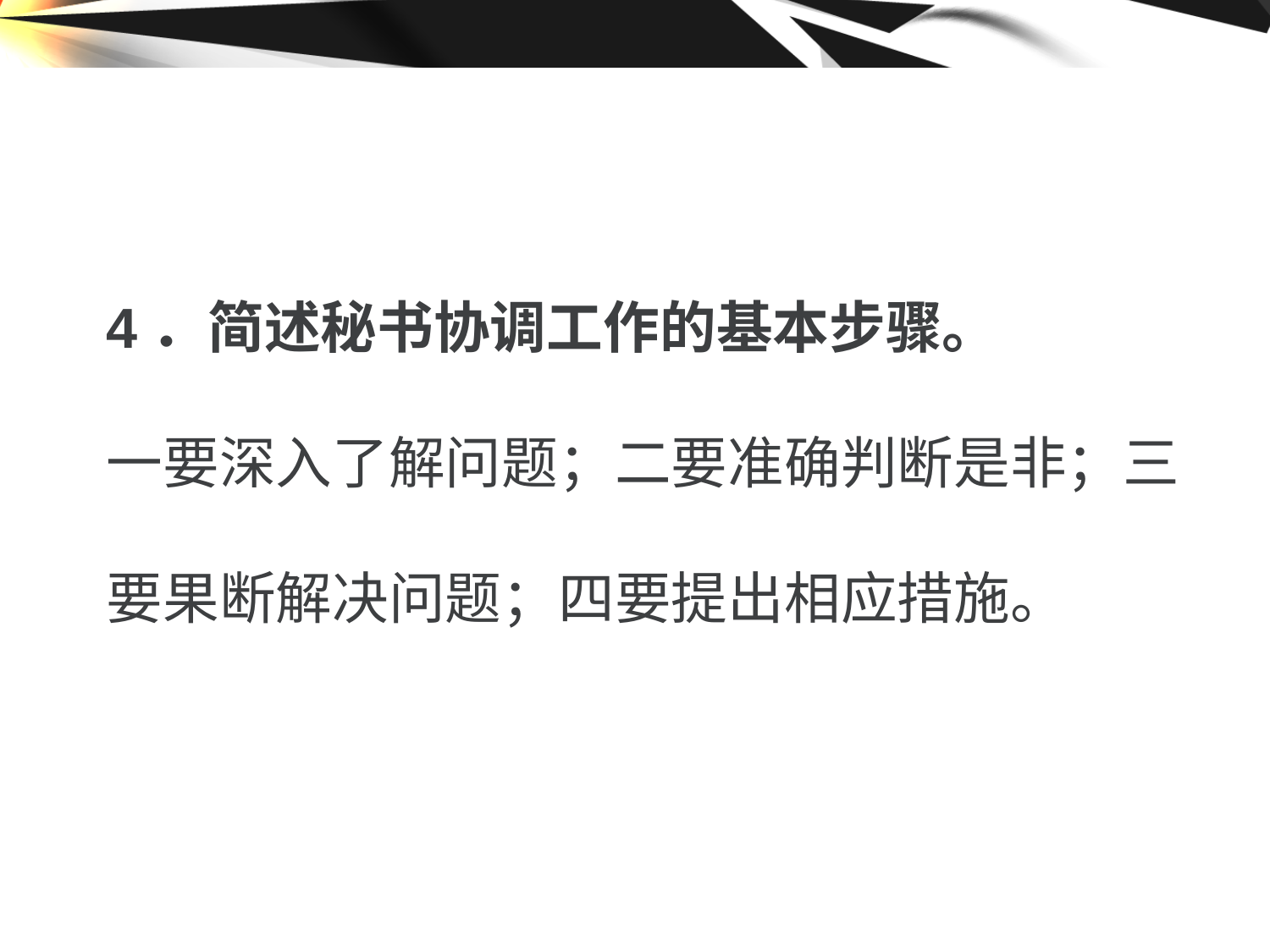

4．简述秘书协调工作的基本步骤。
一要深入了解问题；二要准确判断是非；三要果断解决问题；四要提出相应措施。